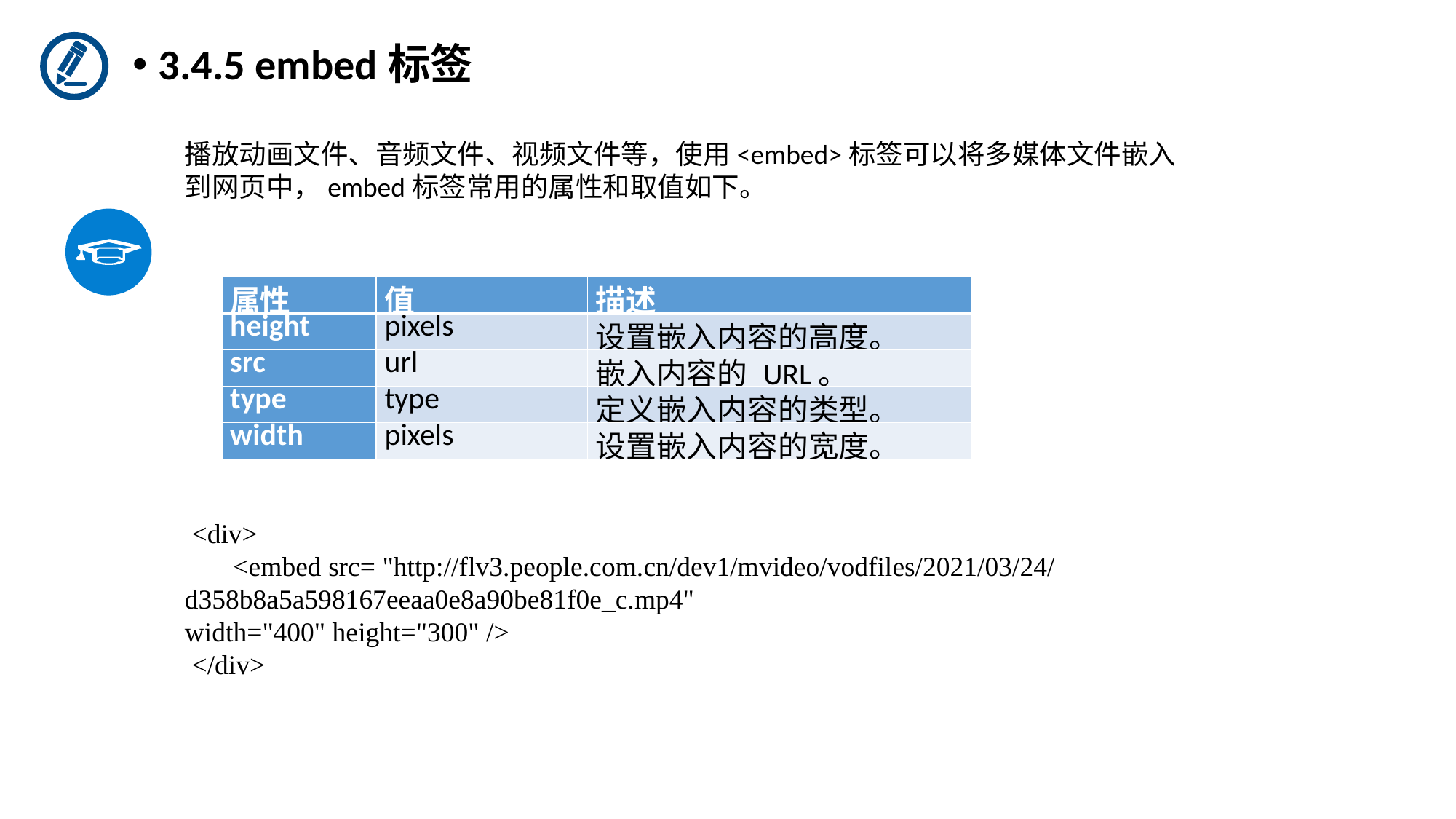

3.4.5 embed标签
播放动画文件、音频文件、视频文件等，使用<embed>标签可以将多媒体文件嵌入到网页中，embed标签常用的属性和取值如下。

| 属性 | 值 | 描述 |
| --- | --- | --- |
| height | pixels | 设置嵌入内容的高度。 |
| src | url | 嵌入内容的 URL。 |
| type | type | 定义嵌入内容的类型。 |
| width | pixels | 设置嵌入内容的宽度。 |
 <div>
       <embed src= "http://flv3.people.com.cn/dev1/mvideo/vodfiles/2021/03/24/d358b8a5a598167eeaa0e8a90be81f0e_c.mp4"
width="400" height="300" />
 </div>